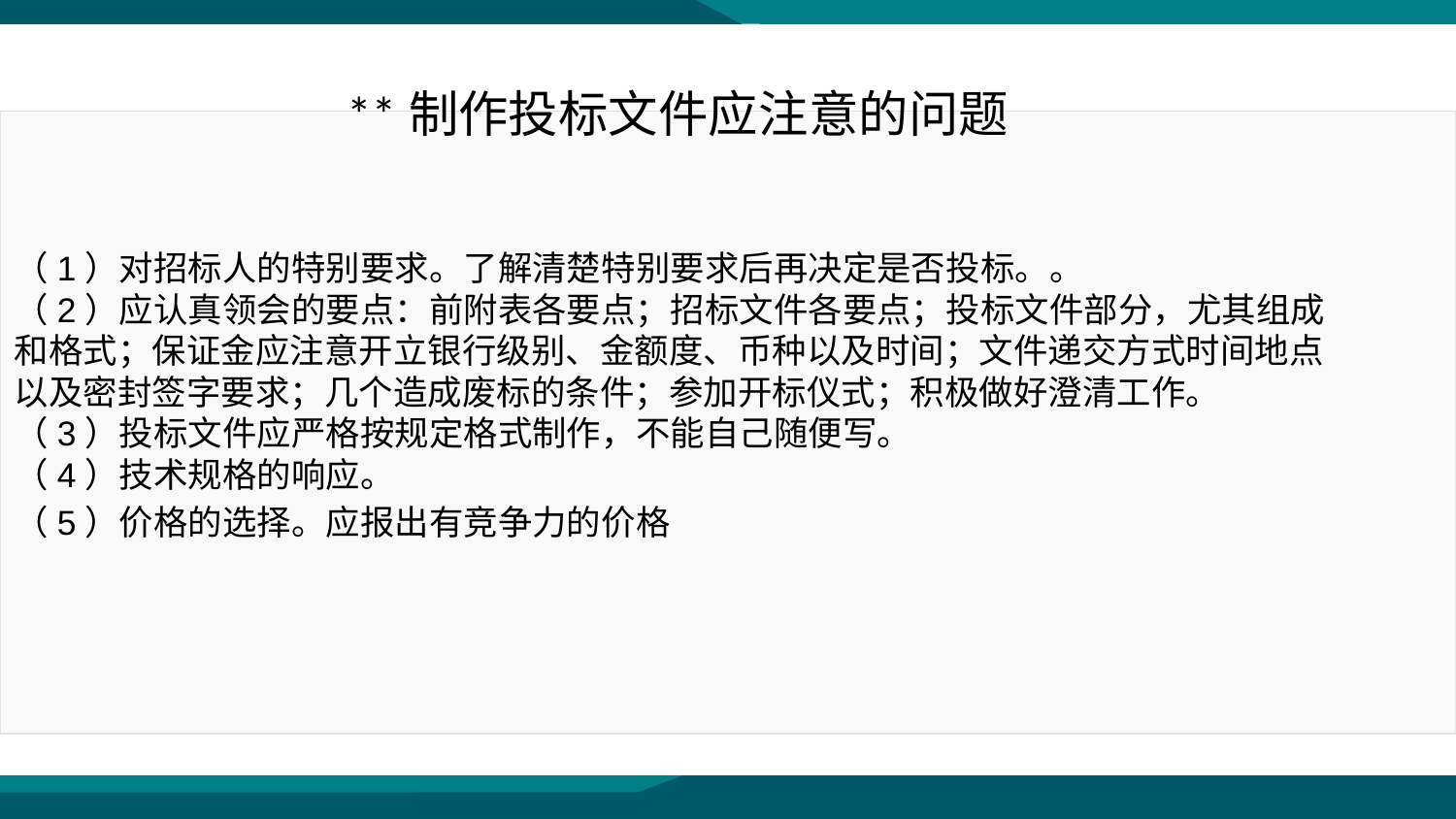

**制作投标文件应注意的问题
（1）对招标人的特别要求。了解清楚特别要求后再决定是否投标。。
（2）应认真领会的要点：前附表各要点；招标文件各要点；投标文件部分，尤其组成和格式；保证金应注意开立银行级别、金额度、币种以及时间；文件递交方式时间地点以及密封签字要求；几个造成废标的条件；参加开标仪式；积极做好澄清工作。
（3）投标文件应严格按规定格式制作，不能自己随便写。
（4）技术规格的响应。
（5）价格的选择。应报出有竞争力的价格